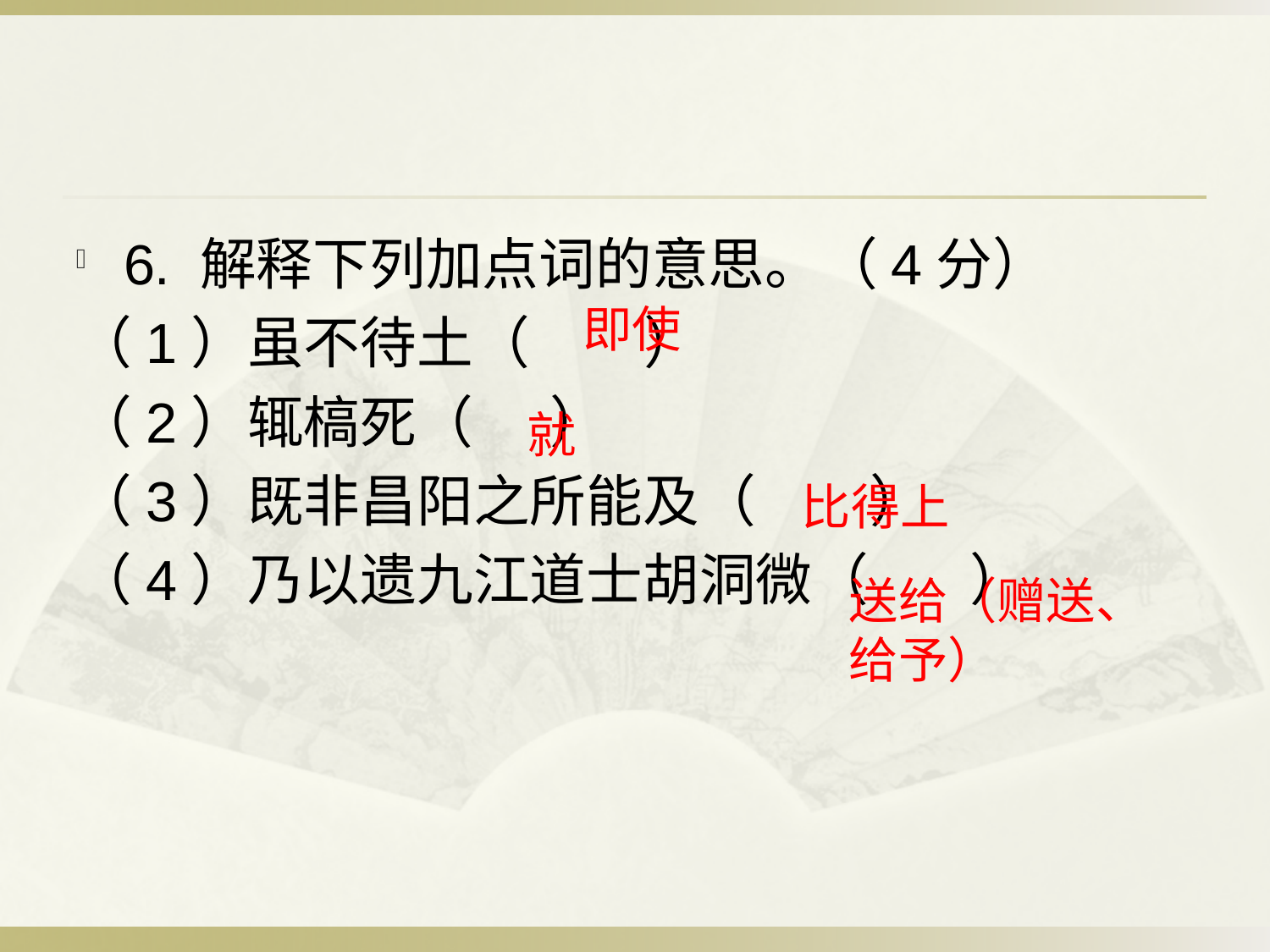

6. 解释下列加点词的意思。（4分）
（1）虽不待土（         ）
（2）辄槁死（      ）
（3）既非昌阳之所能及（         ）
（4）乃以遗九江道士胡洞微（        ）

即使
就
比得上
送给（赠送、给予）